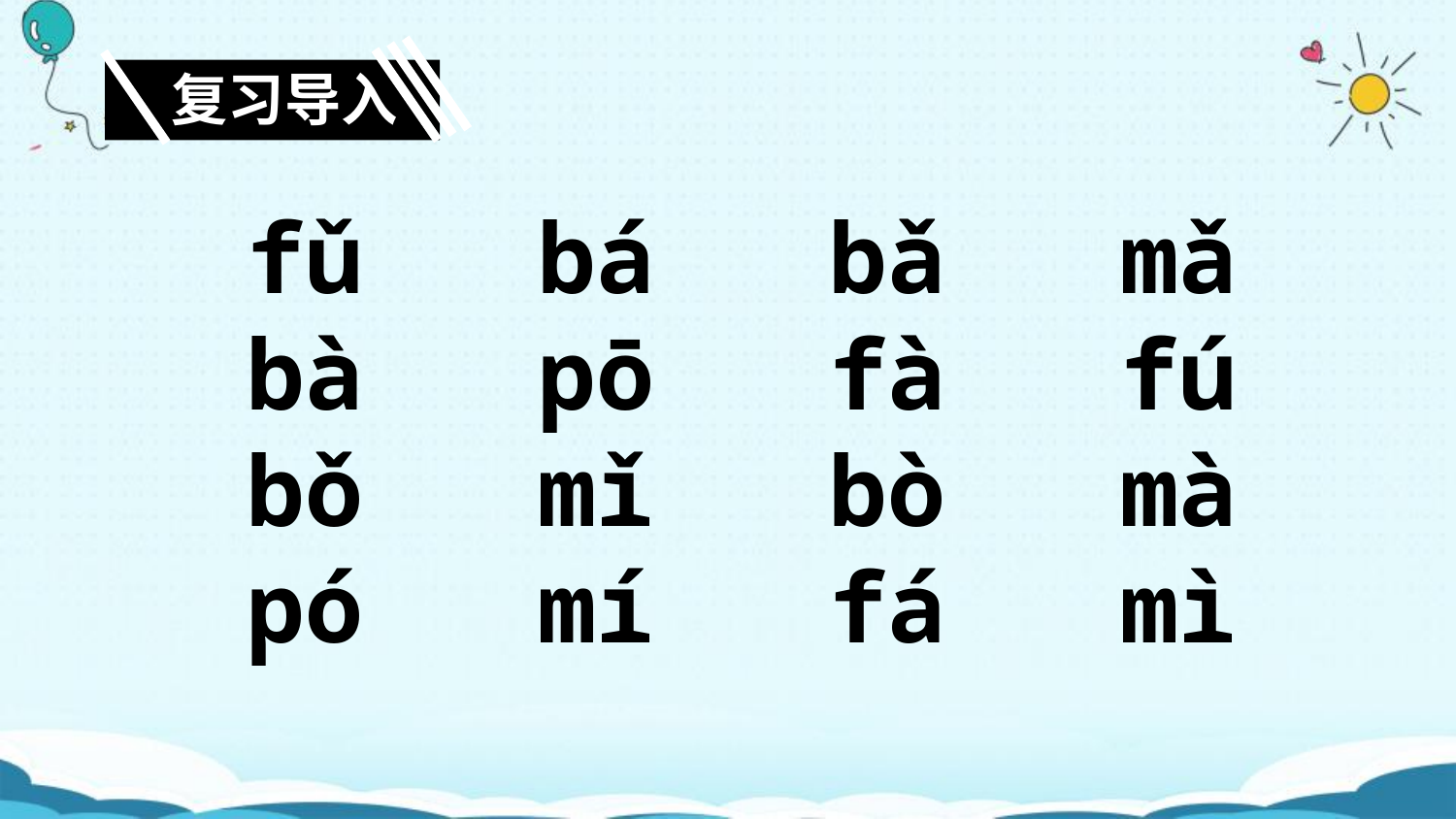

复习导入

fǔ   bá   bǎ   mǎ
bà   pō   fà   fú
bǒ   mǐ   bò   mà
pó   mí   fá   mì